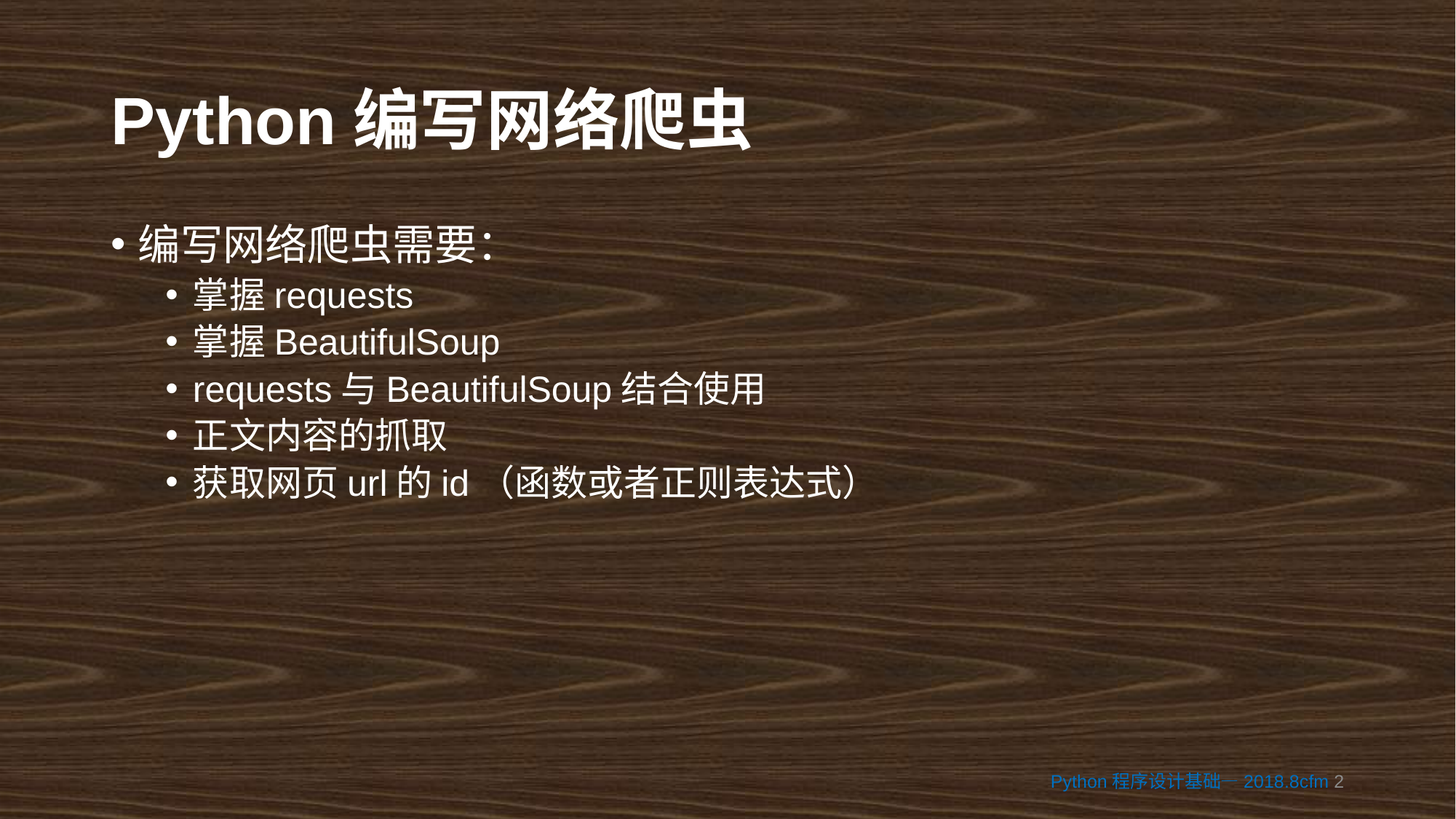

# Python编写网络爬虫
编写网络爬虫需要：
掌握requests
掌握BeautifulSoup
requests与BeautifulSoup结合使用
正文内容的抓取
获取网页url的id（函数或者正则表达式）

Python程序设计基础—2018.8cfm 2